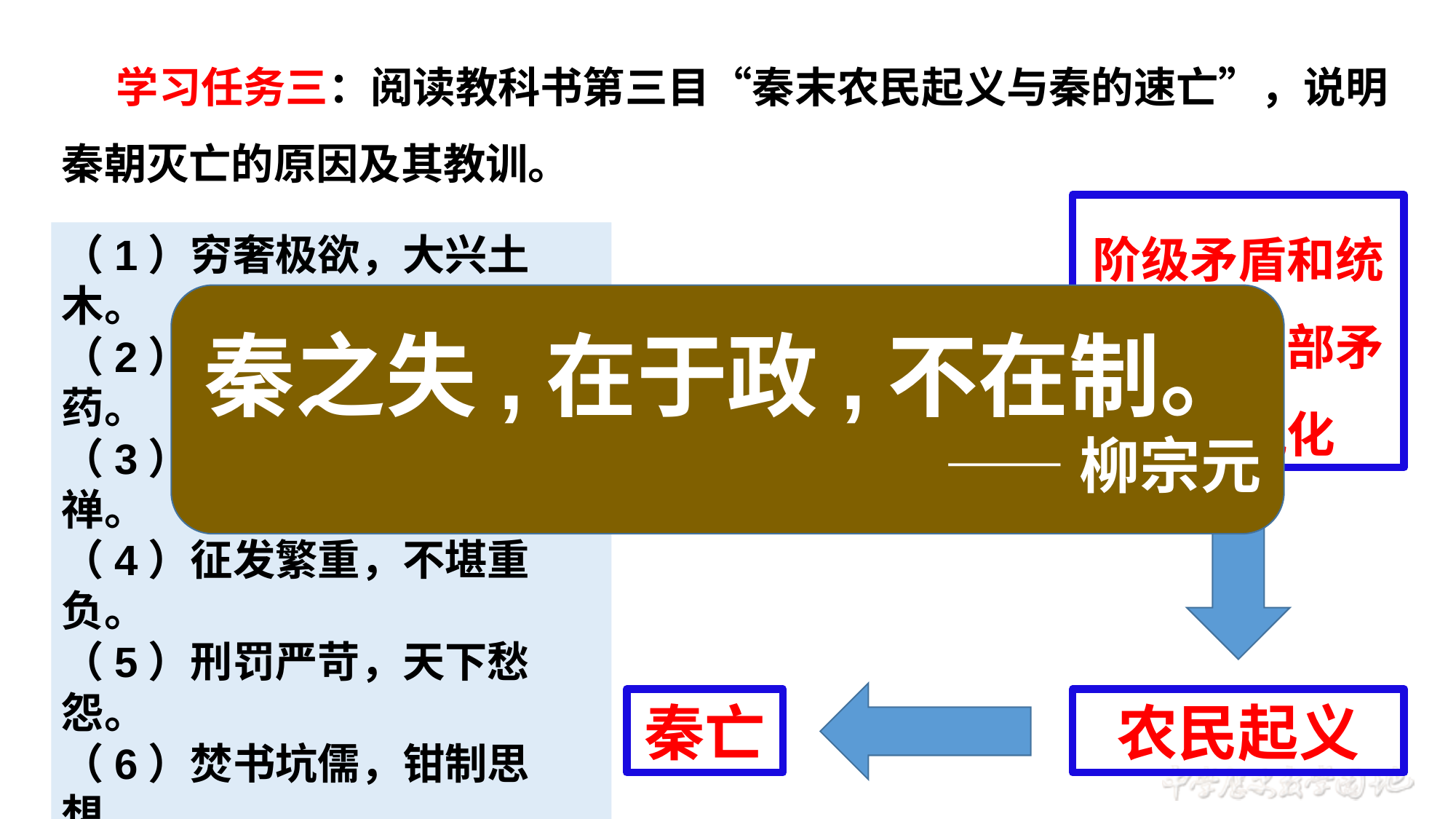

学习任务三：阅读教科书第三目“秦末农民起义与秦的速亡”，说明秦朝灭亡的原因及其教训。
阶级矛盾和统治阶层内部矛盾尖锐化
（1）穷奢极欲，大兴土木。  （2）花费巨资，求仙访药。（3）兴师动众，巡游封禅。（4）征发繁重，不堪重负。（5）刑罚严苛，天下愁怨。（6）焚书坑儒，钳制思想。（7）残忍昏庸，严刑峻法。
秦之失,在于政,不在制。
——柳宗元

暴政

秦亡
农民起义